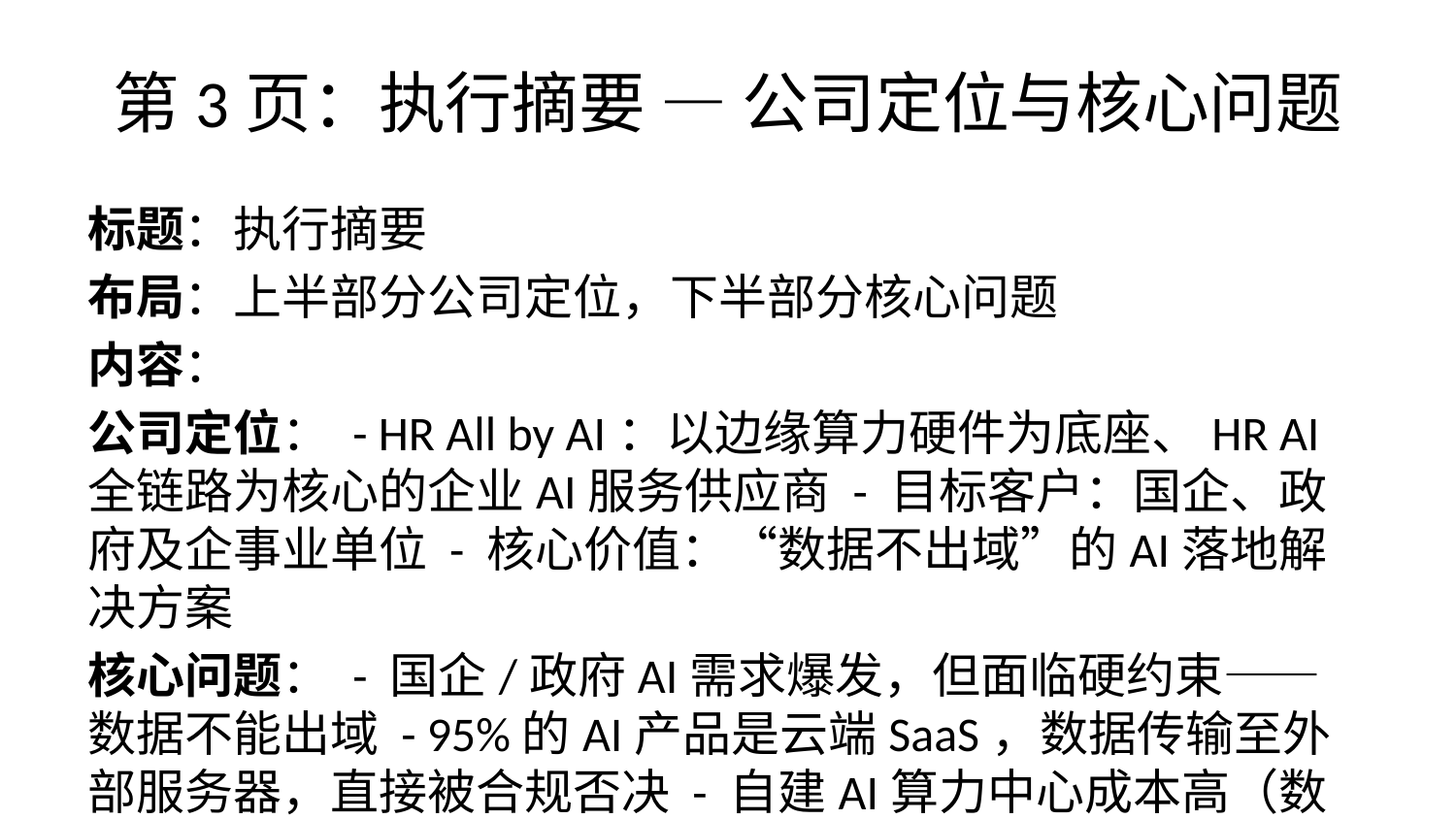

# 第3页：执行摘要 — 公司定位与核心问题
标题：执行摘要
布局：上半部分公司定位，下半部分核心问题
内容：
公司定位： - HR All by AI：以边缘算力硬件为底座、HR AI全链路为核心的企业AI服务供应商 - 目标客户：国企、政府及企事业单位 - 核心价值：“数据不出域”的AI落地解决方案
核心问题： - 国企/政府AI需求爆发，但面临硬约束——数据不能出域 - 95%的AI产品是云端SaaS，数据传输至外部服务器，直接被合规否决 - 自建AI算力中心成本高（数百万起步）、周期长（6-12个月）、运维难
视觉建议：上半部分用图标+短句，下半部分用三个红色痛点图标（锁🔒/云朵划掉☁️✗/钱袋💰），对比强烈